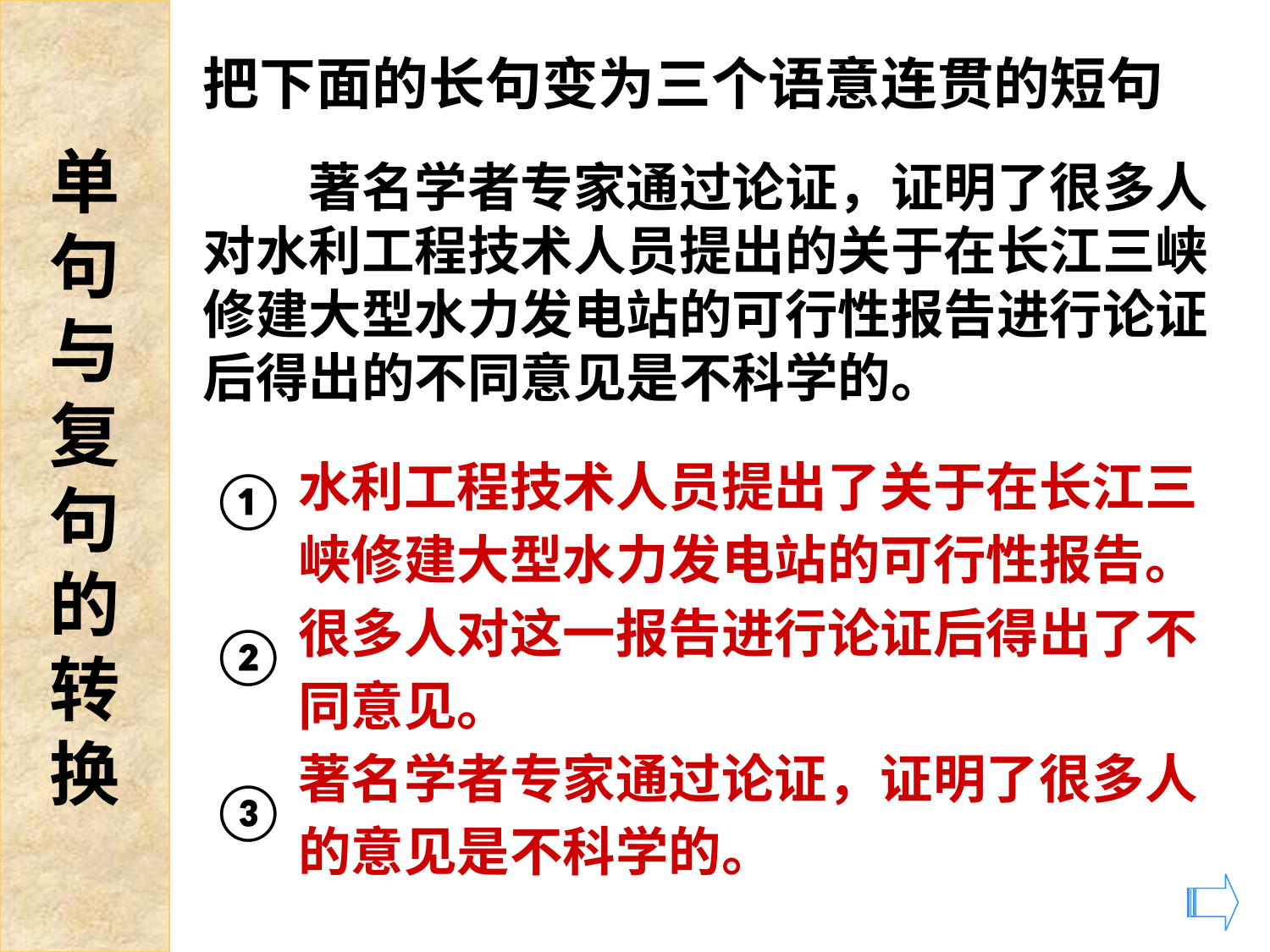

单
句
与
复
句
的
转
换
把下面的长句变为三个语意连贯的短句
　　著名学者专家通过论证，证明了很多人对水利工程技术人员提出的关于在长江三峡修建大型水力发电站的可行性报告进行论证后得出的不同意见是不科学的。
水利工程技术人员提出了关于在长江三峡修建大型水力发电站的可行性报告。
很多人对这一报告进行论证后得出了不同意见。
著名学者专家通过论证，证明了很多人的意见是不科学的。
①

②

③